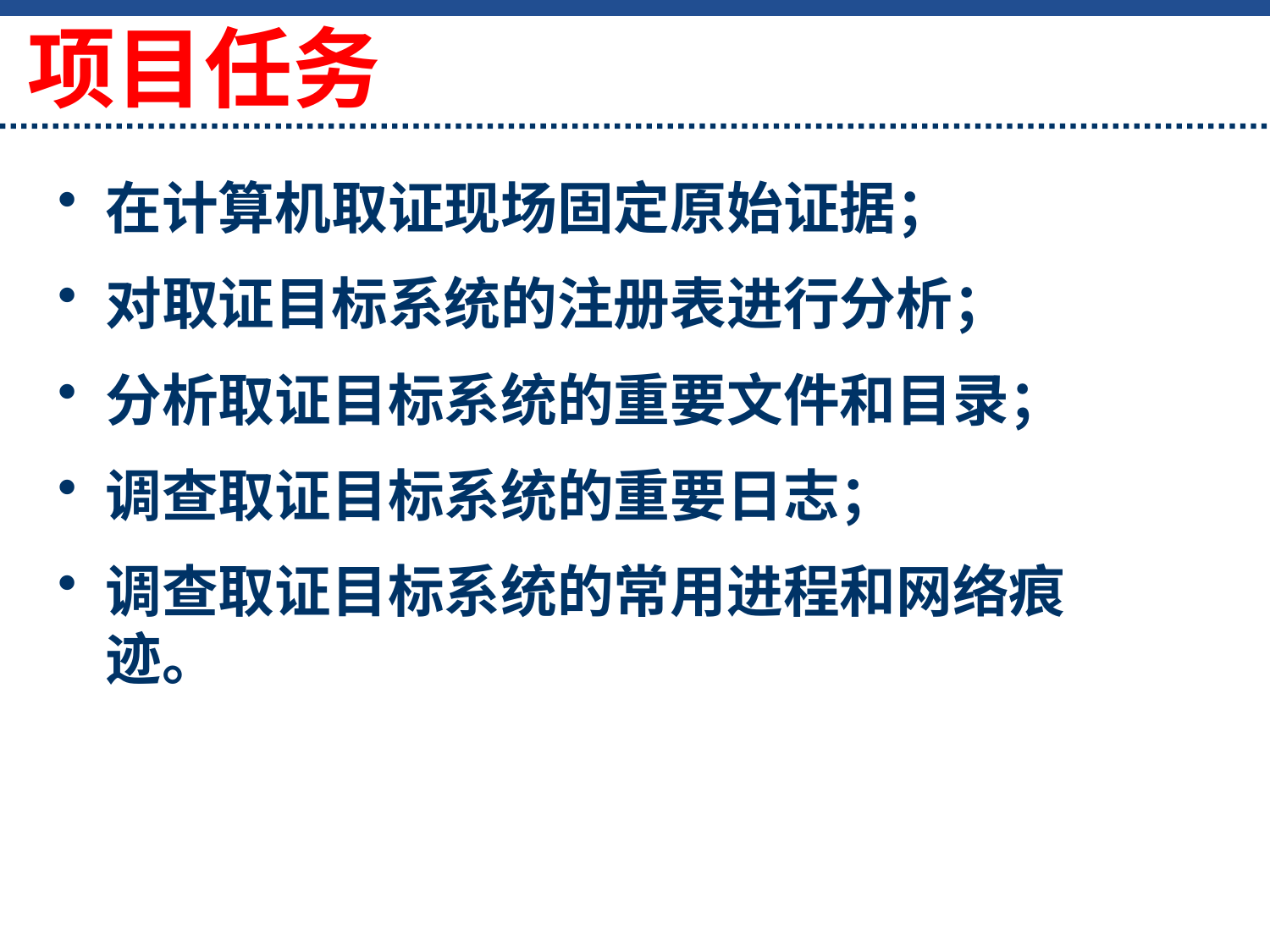

# 项目任务
在计算机取证现场固定原始证据；
对取证目标系统的注册表进行分析；
分析取证目标系统的重要文件和目录；
调查取证目标系统的重要日志；
调查取证目标系统的常用进程和网络痕迹。